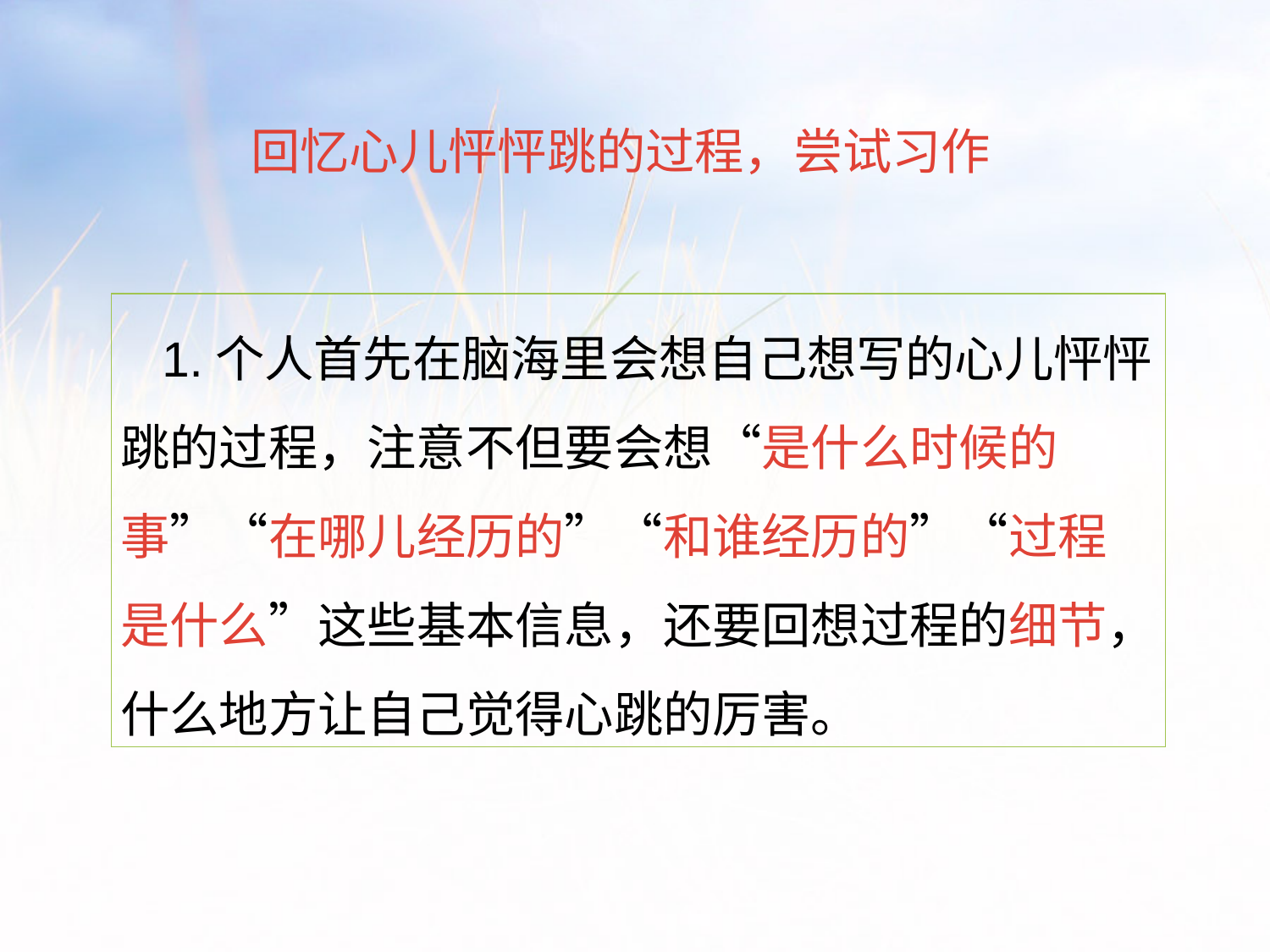

回忆心儿怦怦跳的过程，尝试习作
   1.个人首先在脑海里会想自己想写的心儿怦怦跳的过程，注意不但要会想“是什么时候的事”“在哪儿经历的”“和谁经历的”“过程是什么”这些基本信息，还要回想过程的细节，什么地方让自己觉得心跳的厉害。